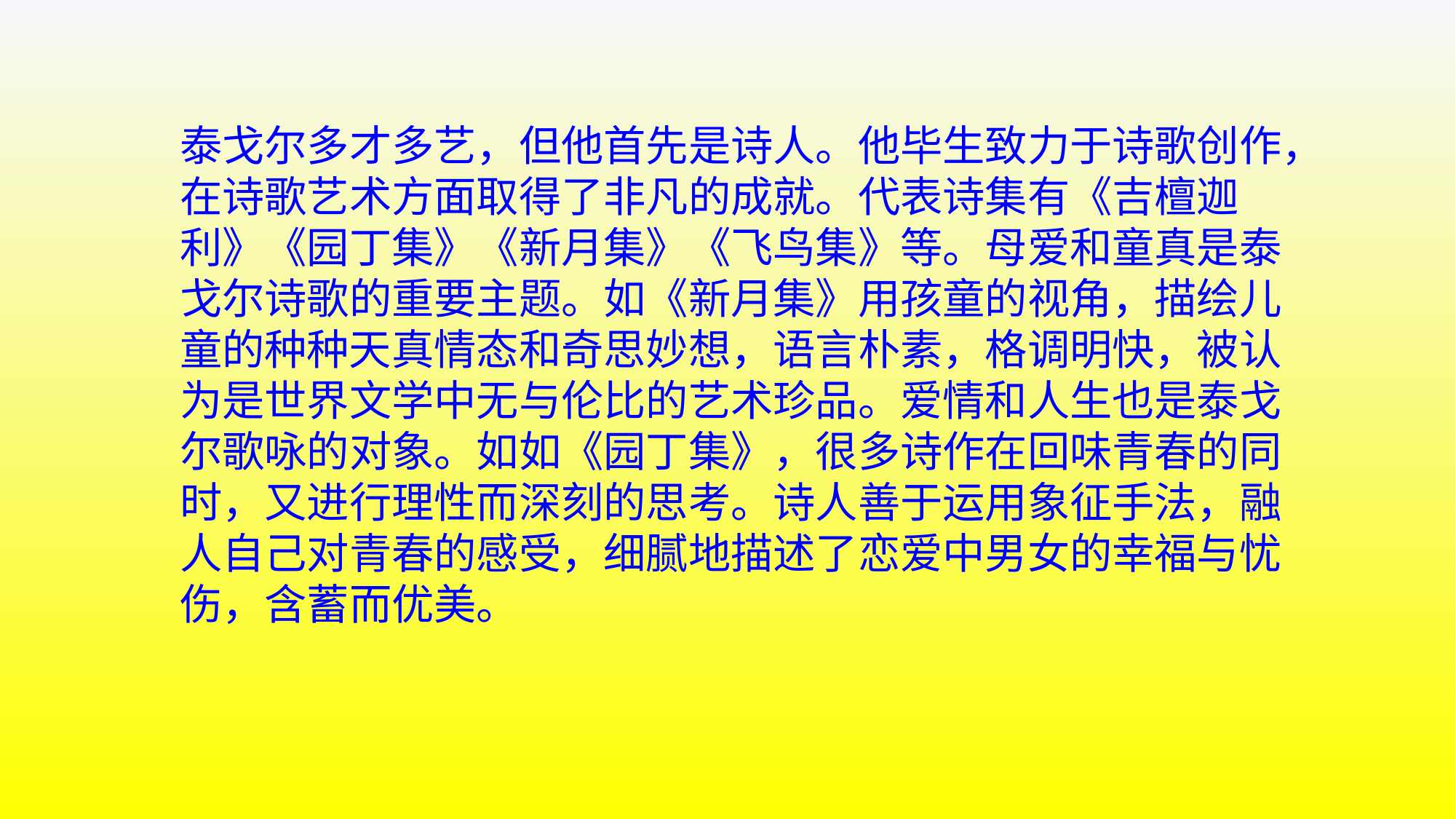

泰戈尔多才多艺，但他首先是诗人。他毕生致力于诗歌创作，在诗歌艺术方面取得了非凡的成就。代表诗集有《吉檀迦利》《园丁集》《新月集》《飞鸟集》等。母爱和童真是泰戈尔诗歌的重要主题。如《新月集》用孩童的视角，描绘儿童的种种天真情态和奇思妙想，语言朴素，格调明快，被认为是世界文学中无与伦比的艺术珍品。爱情和人生也是泰戈尔歌咏的对象。如如《园丁集》，很多诗作在回味青春的同时，又进行理性而深刻的思考。诗人善于运用象征手法，融人自己对青春的感受，细腻地描述了恋爱中男女的幸福与忧伤，含蓄而优美。